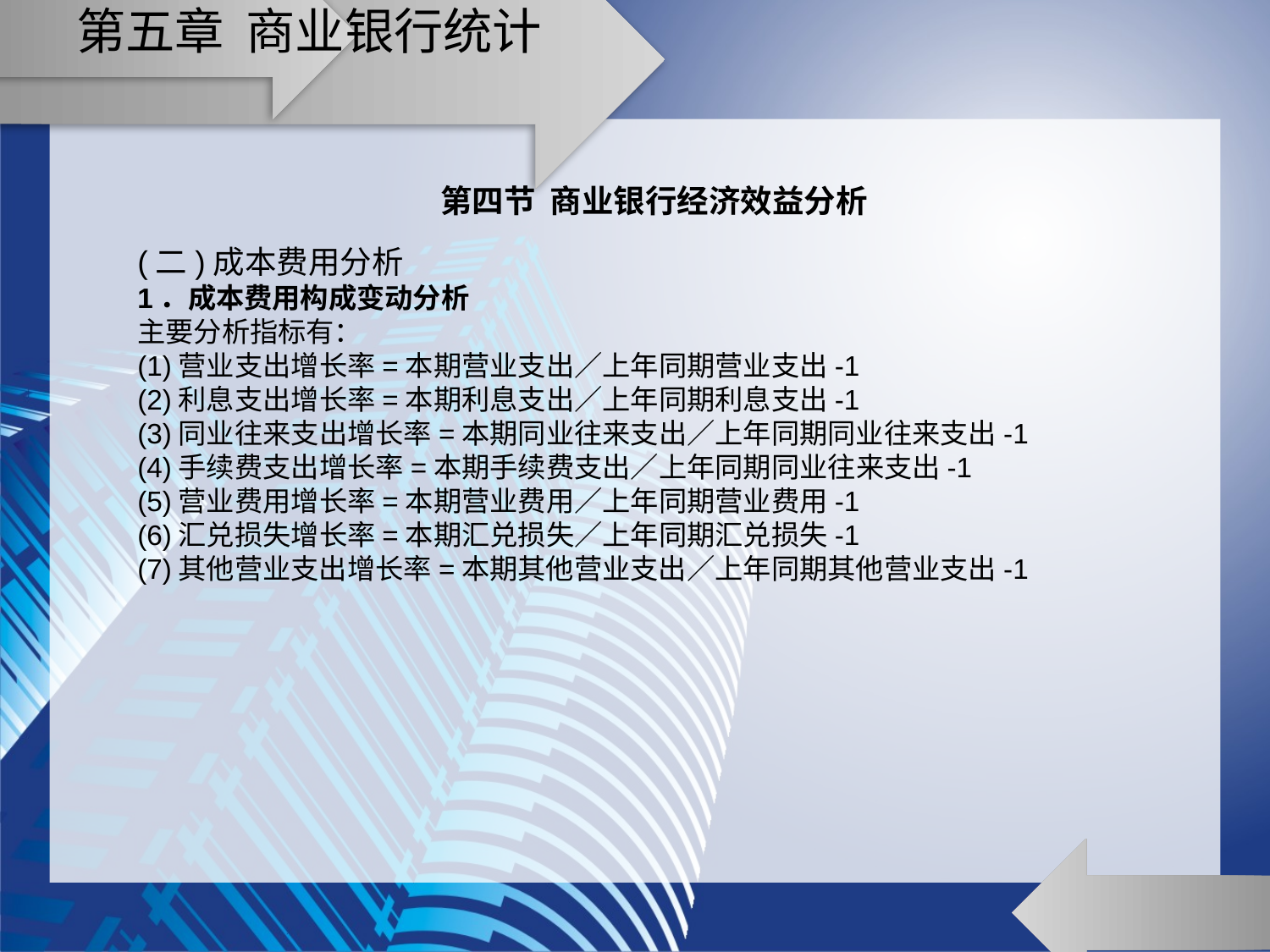

# 第五章  商业银行统计
第四节  商业银行经济效益分析
(二)成本费用分析
1．成本费用构成变动分析
主要分析指标有：
(1)营业支出增长率=本期营业支出／上年同期营业支出-1
(2)利息支出增长率=本期利息支出／上年同期利息支出-1
(3)同业往来支出增长率=本期同业往来支出／上年同期同业往来支出-1
(4)手续费支出增长率=本期手续费支出／上年同期同业往来支出-1
(5)营业费用增长率=本期营业费用／上年同期营业费用-1
(6)汇兑损失增长率=本期汇兑损失／上年同期汇兑损失-1
(7)其他营业支出增长率=本期其他营业支出／上年同期其他营业支出-1